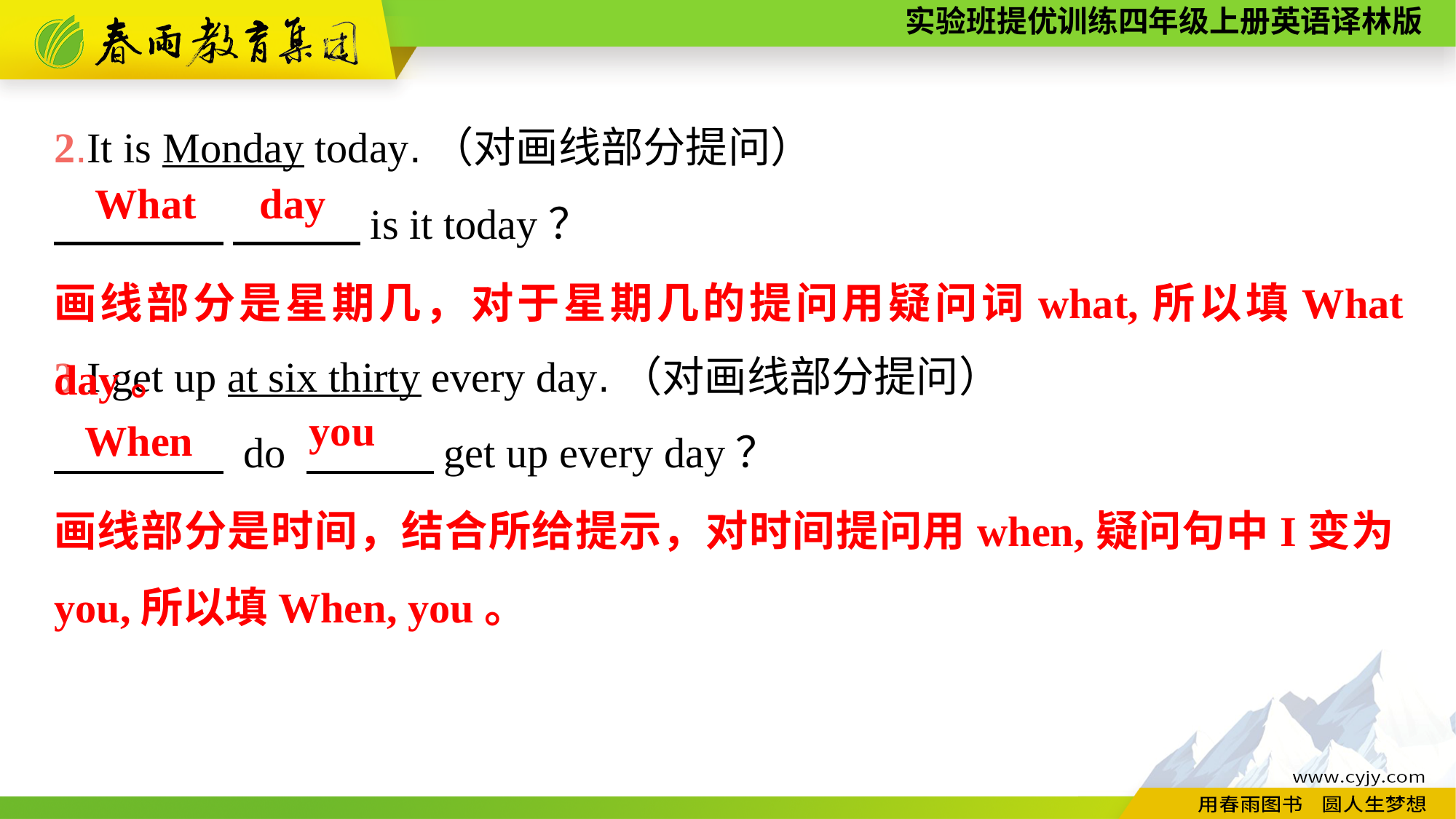

2.It is Monday today.（对画线部分提问）
　　　　 　　　is it today？

3.I get up at six thirty every day.（对画线部分提问）
　　　　 do 　　　get up every day？
What      day
画线部分是星期几，对于星期几的提问用疑问词what,所以填What day。
you
When
画线部分是时间，结合所给提示，对时间提问用when,疑问句中I变为you,所以填When, you。